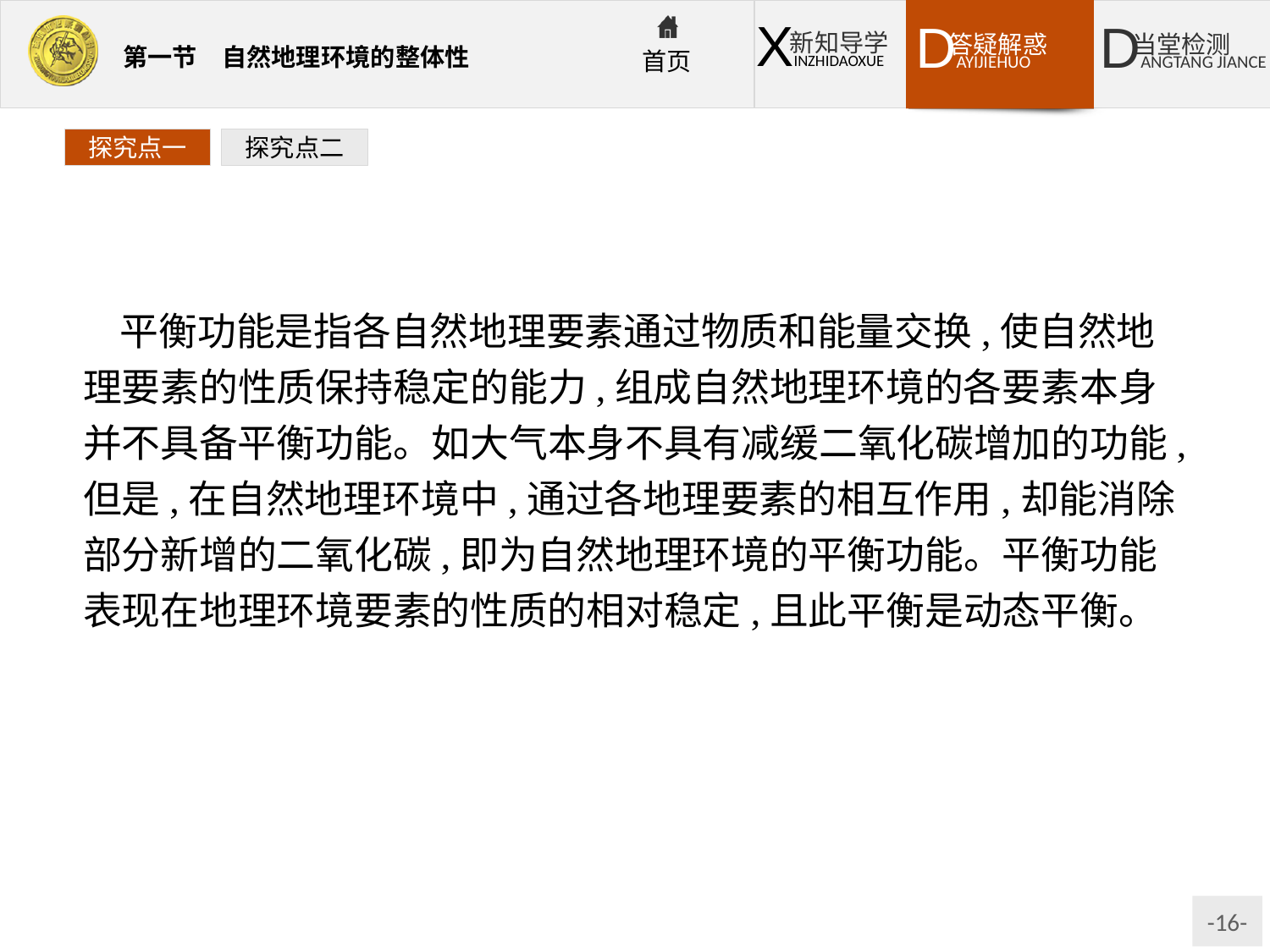

探究点一
探究点二
平衡功能是指各自然地理要素通过物质和能量交换,使自然地理要素的性质保持稳定的能力,组成自然地理环境的各要素本身并不具备平衡功能。如大气本身不具有减缓二氧化碳增加的功能,但是,在自然地理环境中,通过各地理要素的相互作用,却能消除部分新增的二氧化碳,即为自然地理环境的平衡功能。平衡功能表现在地理环境要素的性质的相对稳定,且此平衡是动态平衡。